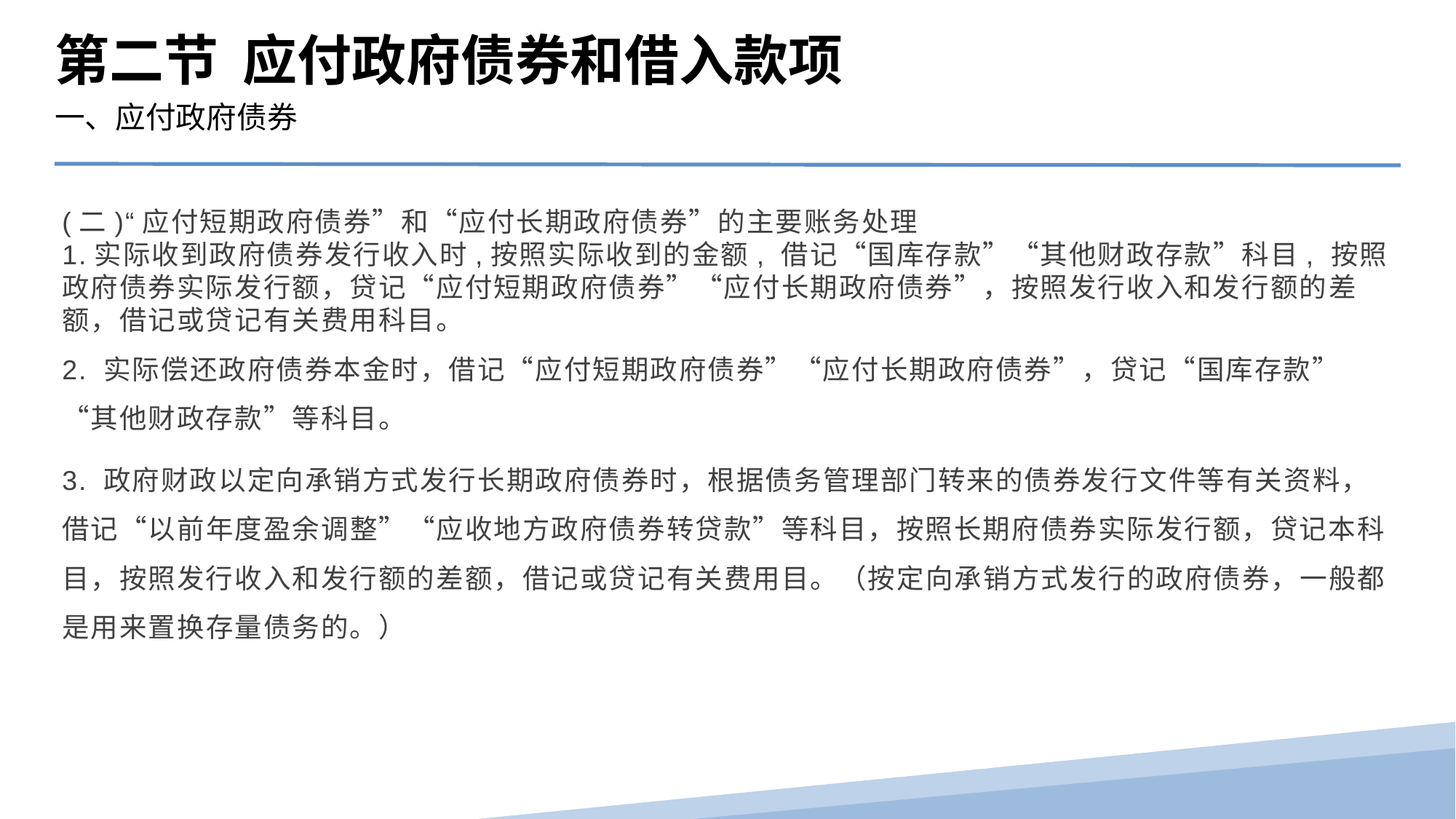

第二节  应付政府债券和借入款项
一、应付政府债券
(二)“应付短期政府债券”和“应付长期政府债券”的主要账务处理
1.实际收到政府债券发行收入时,按照实际收到的金额, 借记“国库存款”“其他财政存款”科目, 按照政府债券实际发行额，贷记“应付短期政府债券”“应付长期政府债券”，按照发行收入和发行额的差额，借记或贷记有关费用科目。
2. 实际偿还政府债券本金时，借记“应付短期政府债券”“应付长期政府债券”，贷记“国库存款”“其他财政存款”等科目。
3. 政府财政以定向承销方式发行长期政府债券时，根据债务管理部门转来的债券发行文件等有关资料，借记“以前年度盈余调整”“应收地方政府债券转贷款”等科目，按照长期府债券实际发行额，贷记本科目，按照发行收入和发行额的差额，借记或贷记有关费用目。（按定向承销方式发行的政府债券，一般都是用来置换存量债务的。）